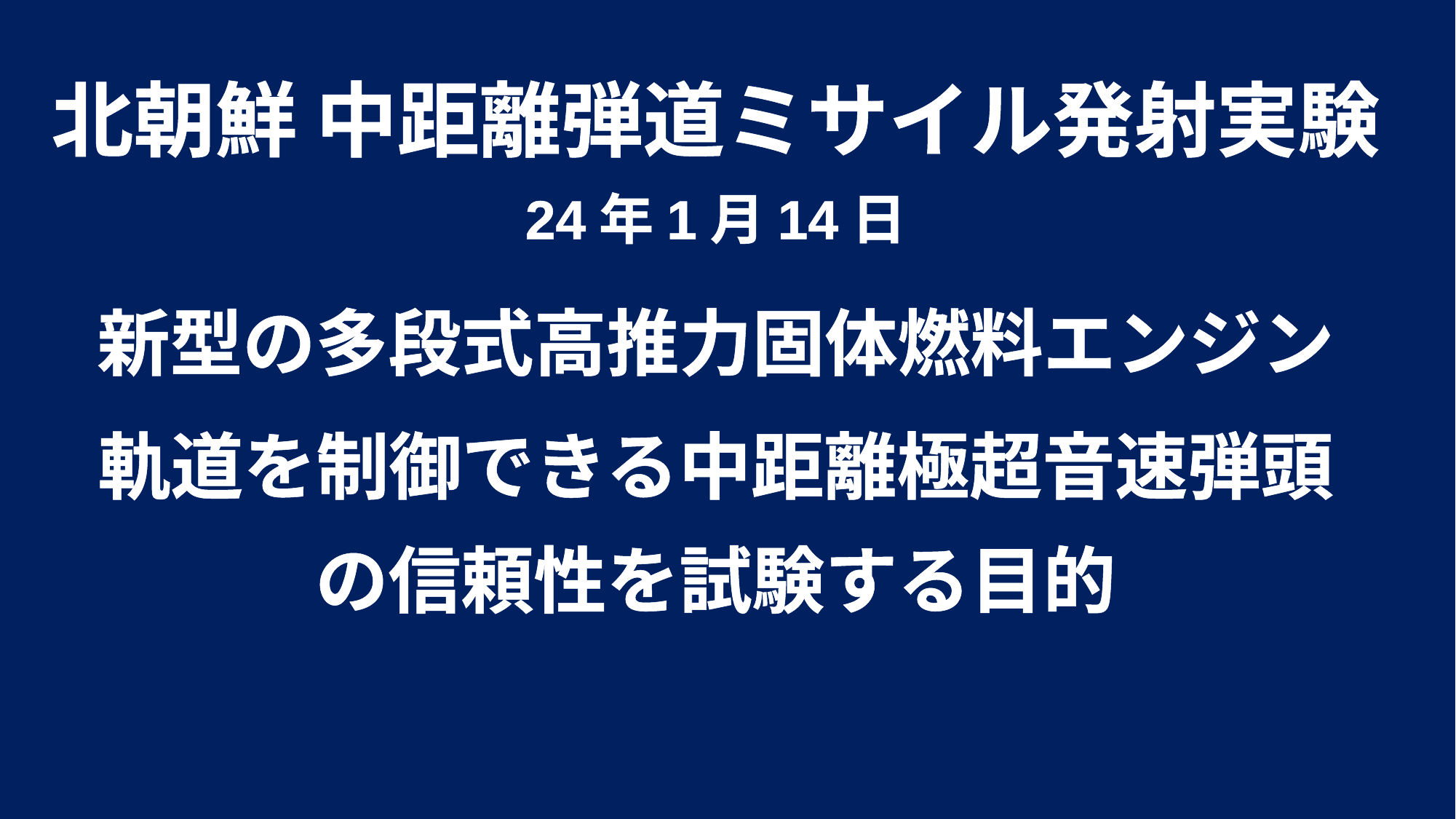

北朝鮮 中距離弾道ミサイル発射実験
24年1月14日
新型の多段式高推力固体燃料エンジン
軌道を制御できる中距離極超音速弾頭
の信頼性を試験する目的